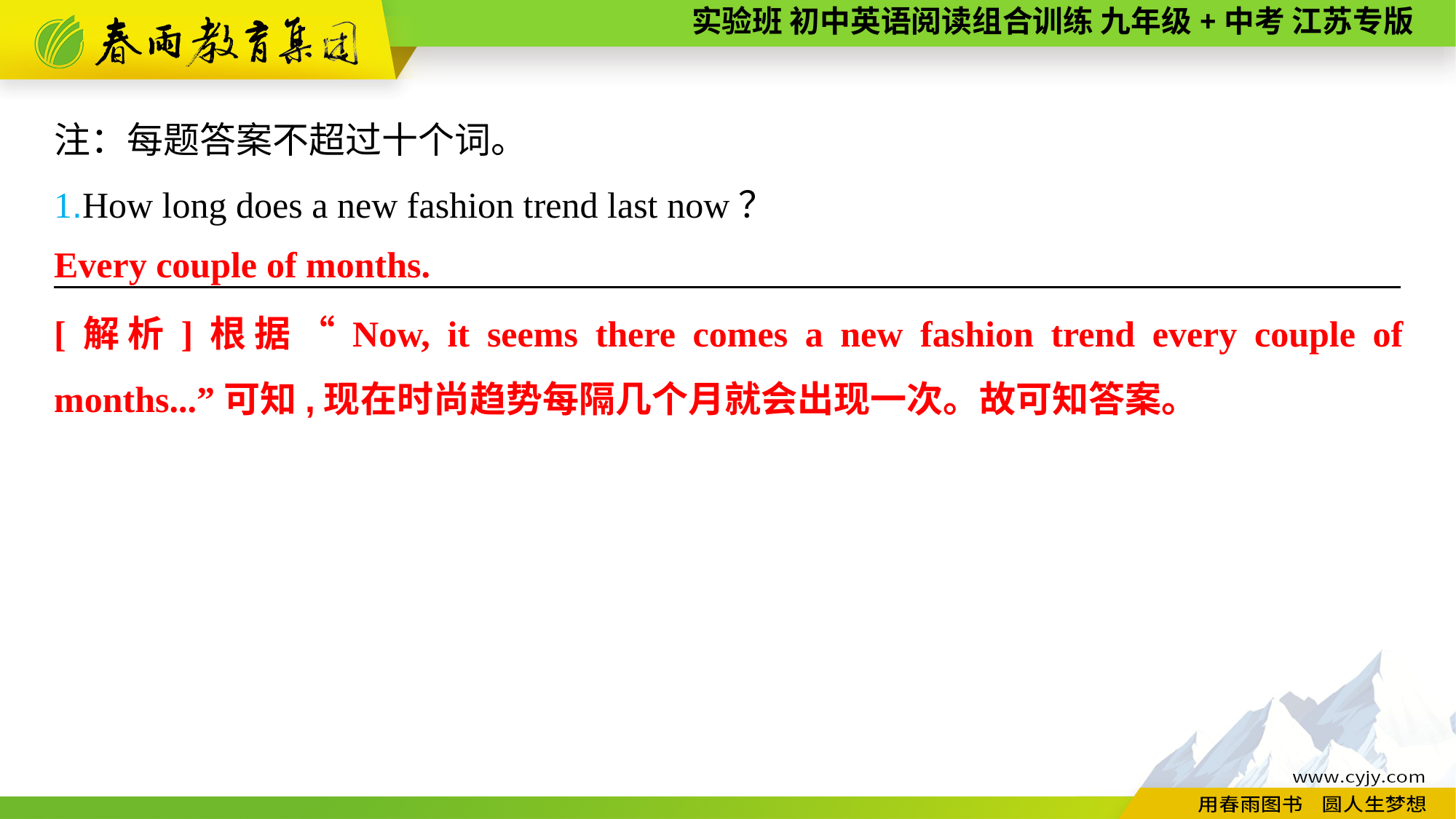

注：每题答案不超过十个词。
1.How long does a new fashion trend last now？
————————                        ——  ————                                                  ————
Every couple of months.
[解析]根据“Now, it seems there comes a new fashion trend every couple of months...”可知,现在时尚趋势每隔几个月就会出现一次。故可知答案。